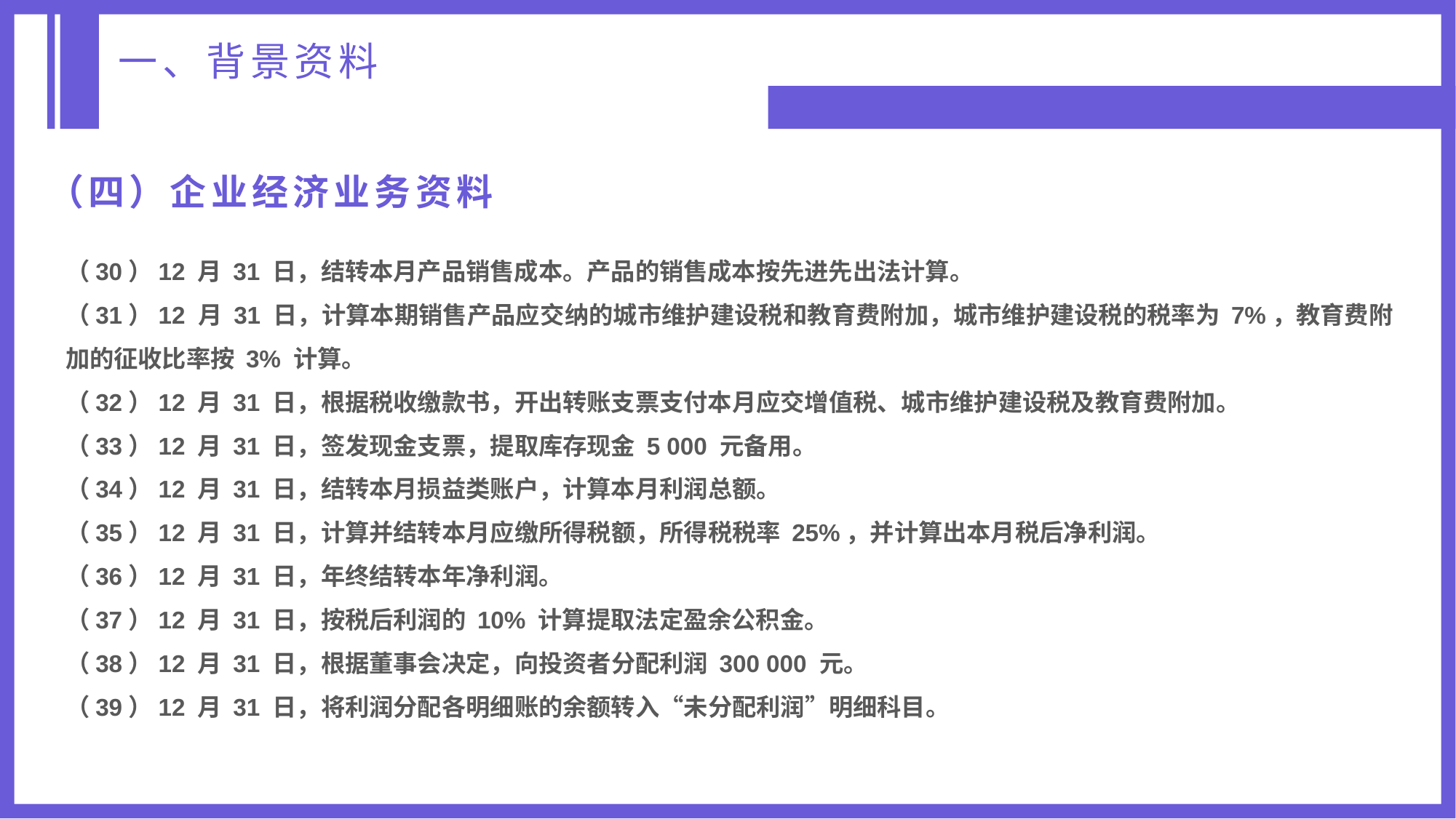

一、背景资料
（四）企业经济业务资料
（30）12 月 31 日，结转本月产品销售成本。产品的销售成本按先进先出法计算。
（31）12 月 31 日，计算本期销售产品应交纳的城市维护建设税和教育费附加，城市维护建设税的税率为 7%，教育费附加的征收比率按 3% 计算。
（32）12 月 31 日，根据税收缴款书，开出转账支票支付本月应交增值税、城市维护建设税及教育费附加。
（33）12 月 31 日，签发现金支票，提取库存现金 5 000 元备用。
（34）12 月 31 日，结转本月损益类账户，计算本月利润总额。
（35）12 月 31 日，计算并结转本月应缴所得税额，所得税税率 25%，并计算出本月税后净利润。
（36）12 月 31 日，年终结转本年净利润。
（37）12 月 31 日，按税后利润的 10% 计算提取法定盈余公积金。
（38）12 月 31 日，根据董事会决定，向投资者分配利润 300 000 元。
（39）12 月 31 日，将利润分配各明细账的余额转入“未分配利润”明细科目。